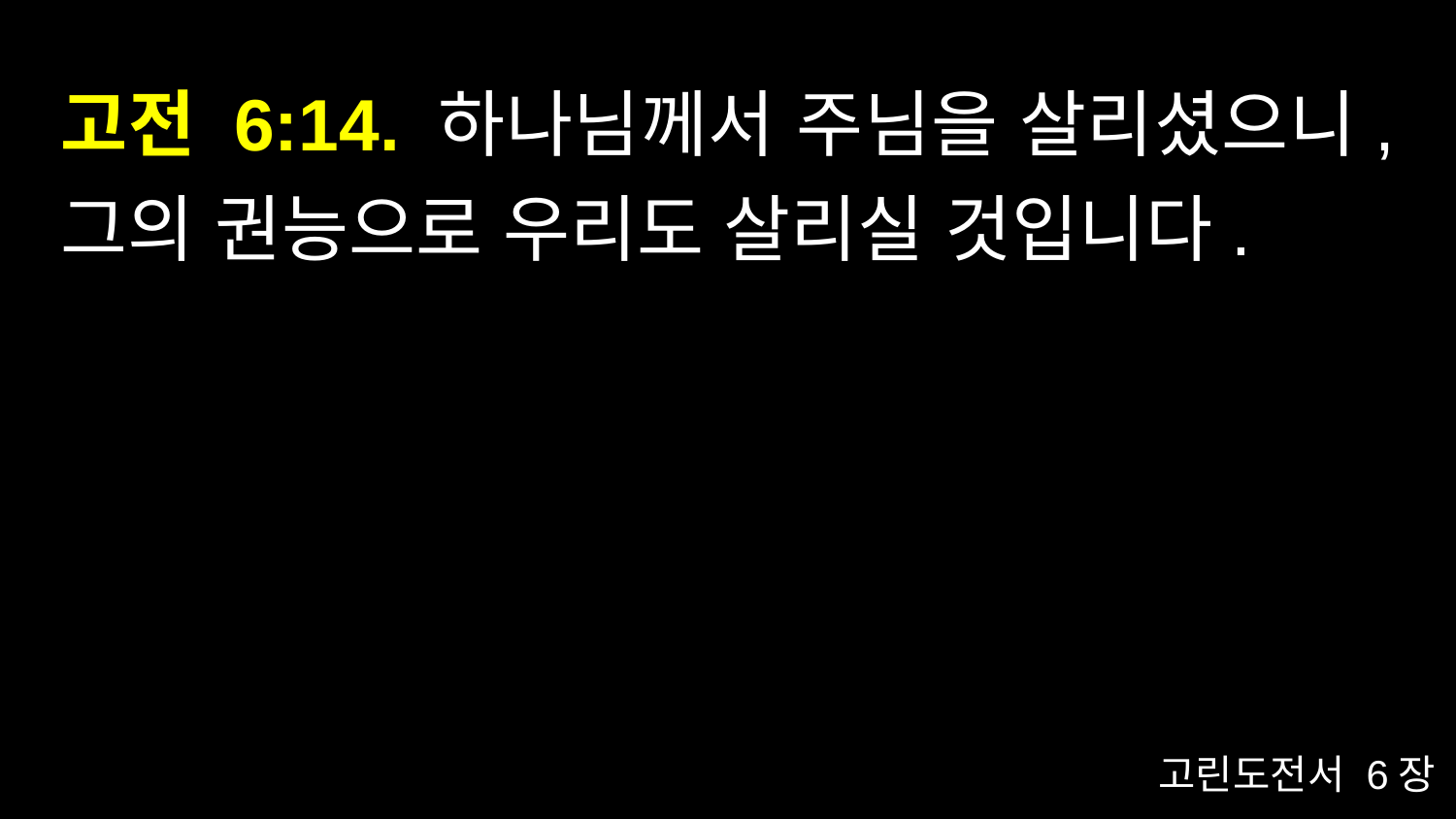

# 고전 6:14. 하나님께서 주님을 살리셨으니, 그의 권능으로 우리도 살리실 것입니다.
고린도전서 6장